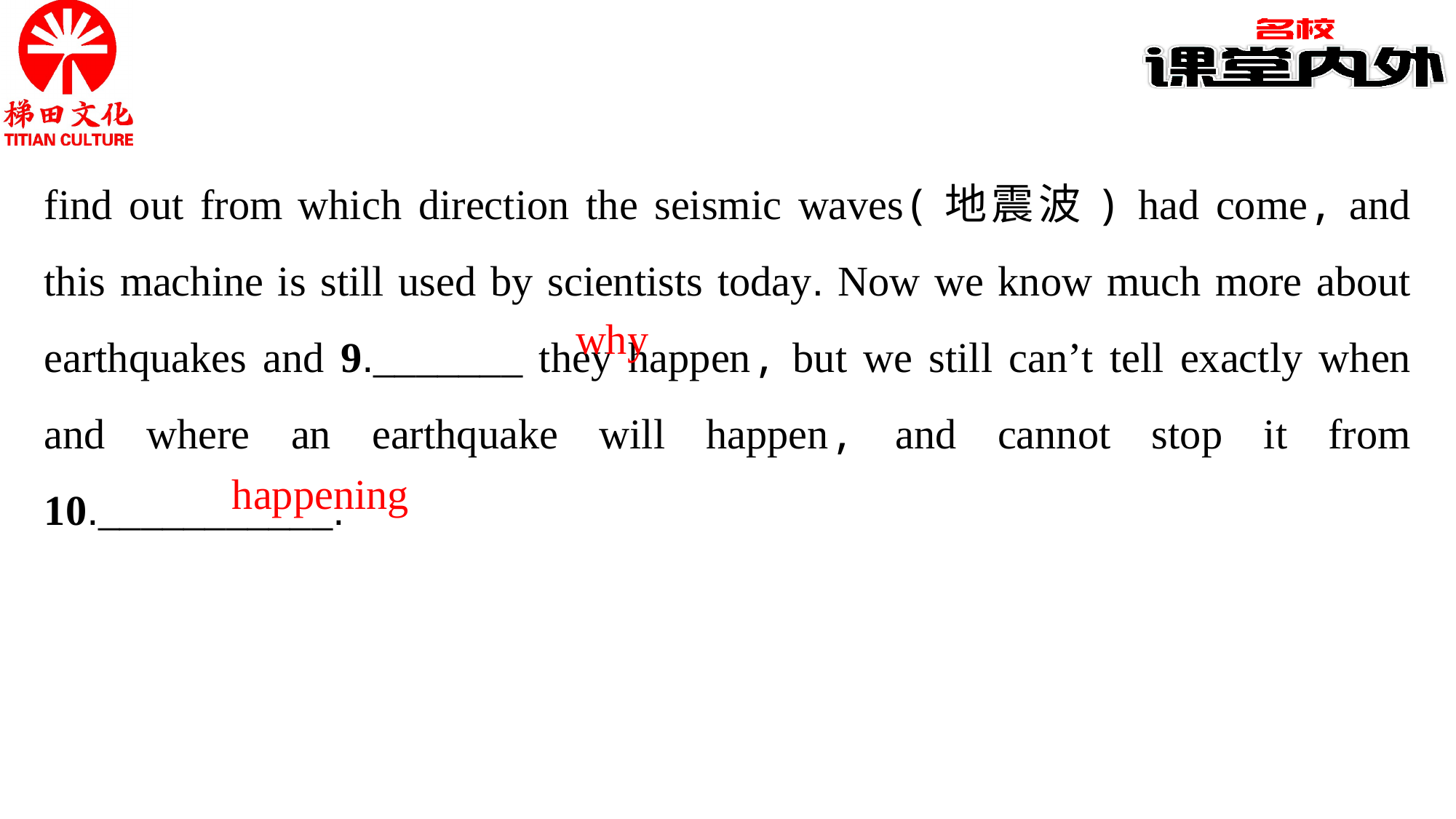

find out from which direction the seismic waves(地震波) had come, and this machine is still used by scientists today. Now we know much more about earthquakes and 9._______ they happen, but we still can’t tell exactly when and where an earthquake will happen, and cannot stop it from 10.___________.
why
happening